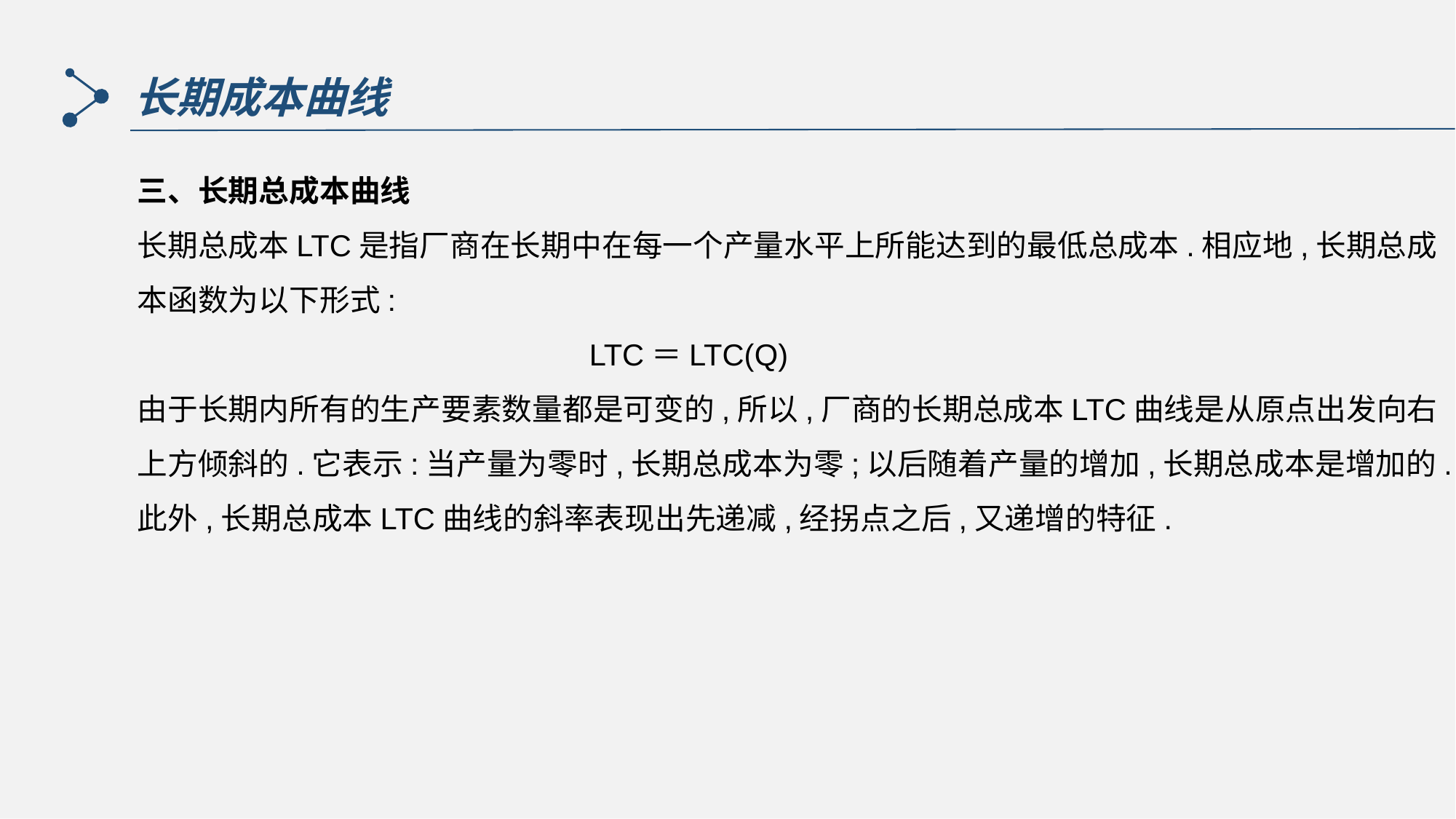

长期成本曲线
三、长期总成本曲线
长期总成本LTC是指厂商在长期中在每一个产量水平上所能达到的最低总成本.相应地,长期总成本函数为以下形式:
                                                      LTC＝LTC(Q)
由于长期内所有的生产要素数量都是可变的,所以,厂商的长期总成本LTC曲线是从原点出发向右上方倾斜的.它表示:当产量为零时,长期总成本为零;以后随着产量的增加,长期总成本是增加的.此外,长期总成本LTC曲线的斜率表现出先递减,经拐点之后,又递增的特征.